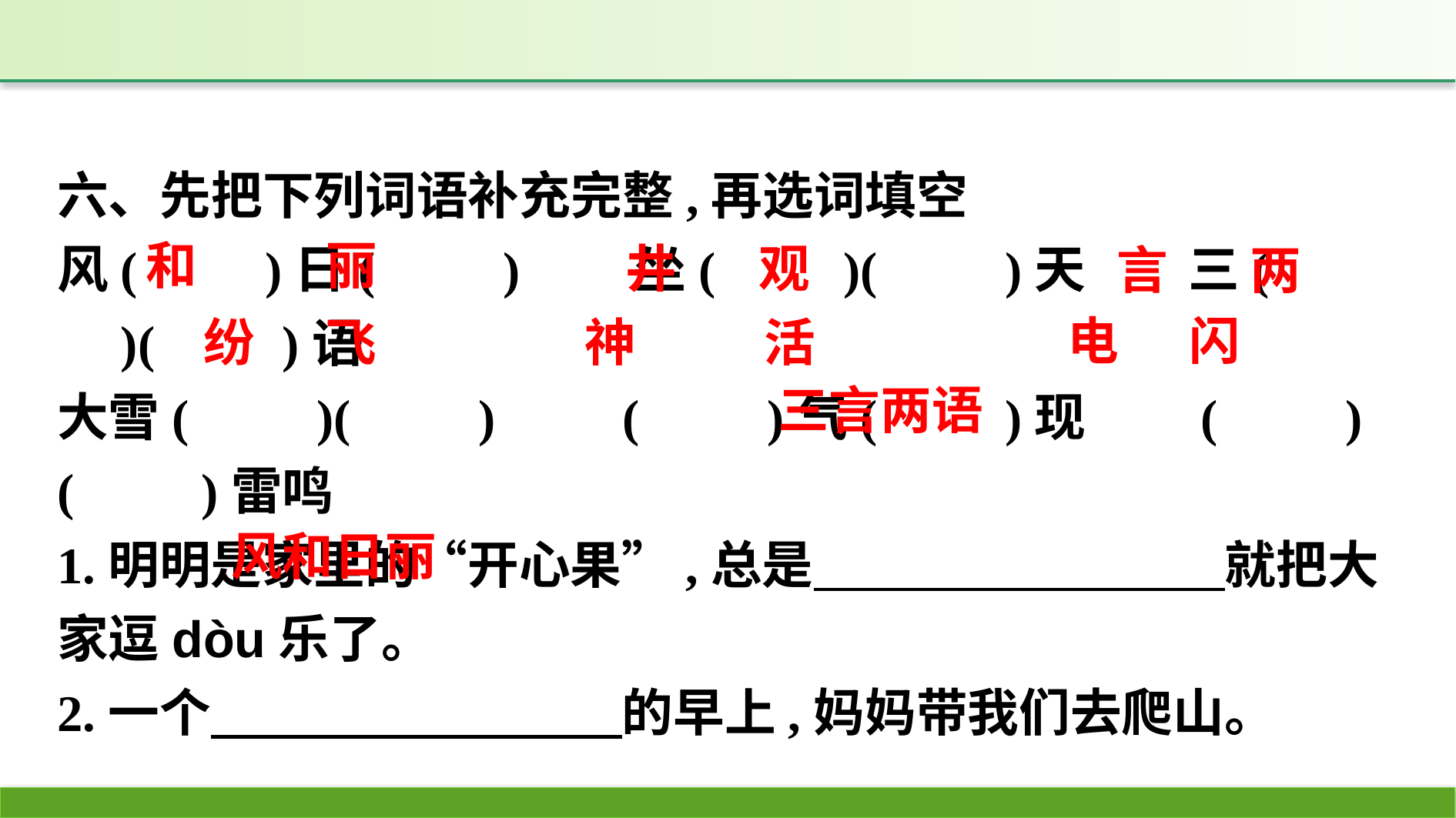

六、先把下列词语补充完整,再选词填空
风(　　)日(　　)　　坐(　　)(　　)天　　三(　　)(　　)语
大雪(　　)(　　)　　(　　)气(　　)现　　(　　)(　　)雷鸣
1.明明是家里的“开心果”,总是　　　　　　　　就把大家逗dòu乐了。
2.一个　　　　　　　　的早上,妈妈带我们去爬山。
和           丽
井       观
言       两
电      闪
神           活
纷      飞
三言两语
风和日丽